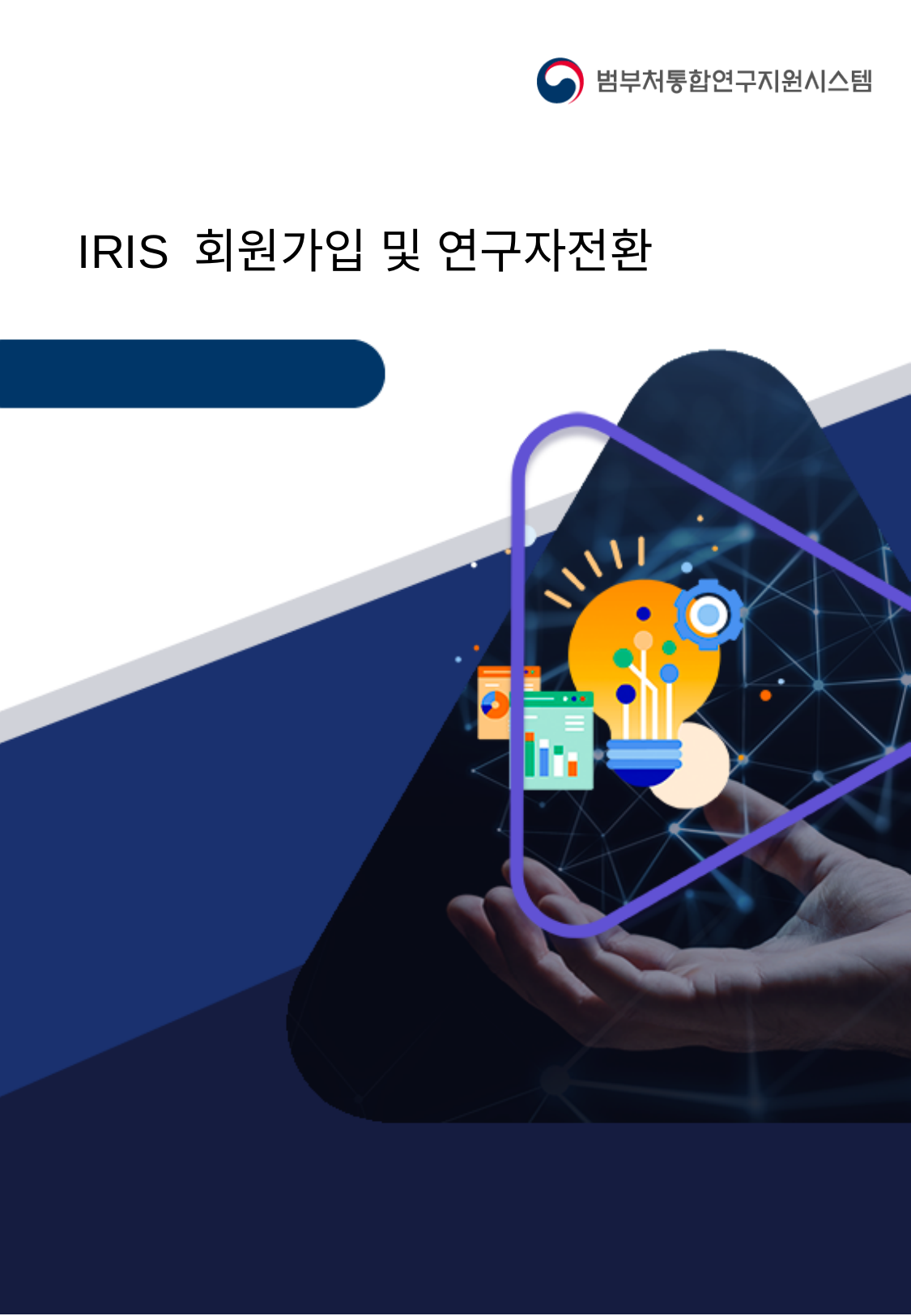

IRIS 회원가입 및 연구자전환
2024 사용자매뉴얼
| 회원가입 | 연구자 전환 |  |  |  |  |
| --- | --- | --- | --- | --- | --- |
|  |  |  |  |  |  |